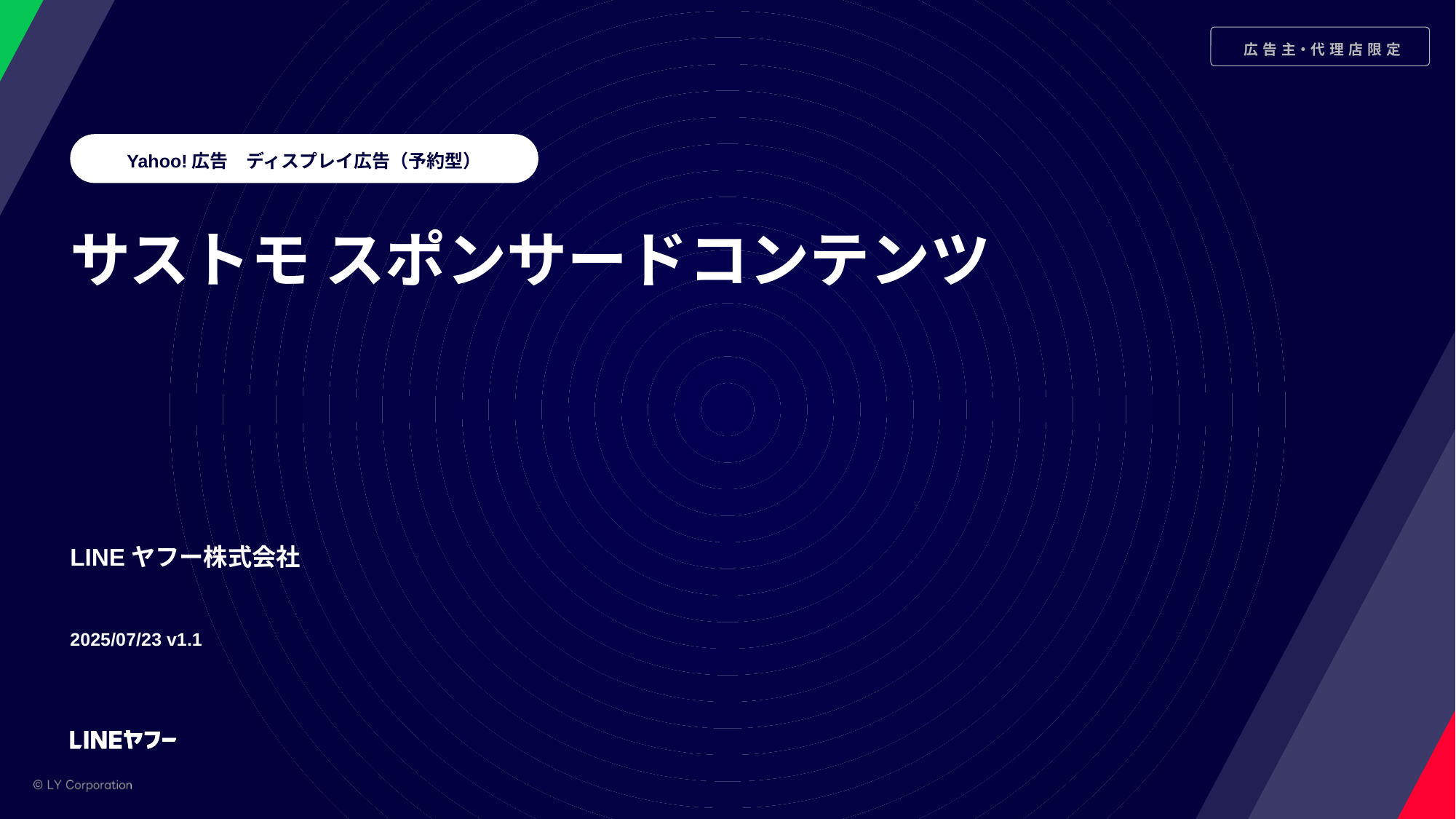

Yahoo!広告　ディスプレイ広告（予約型）
サストモ スポンサードコンテンツ
LINEヤフー株式会社

2025/07/23 v1.1